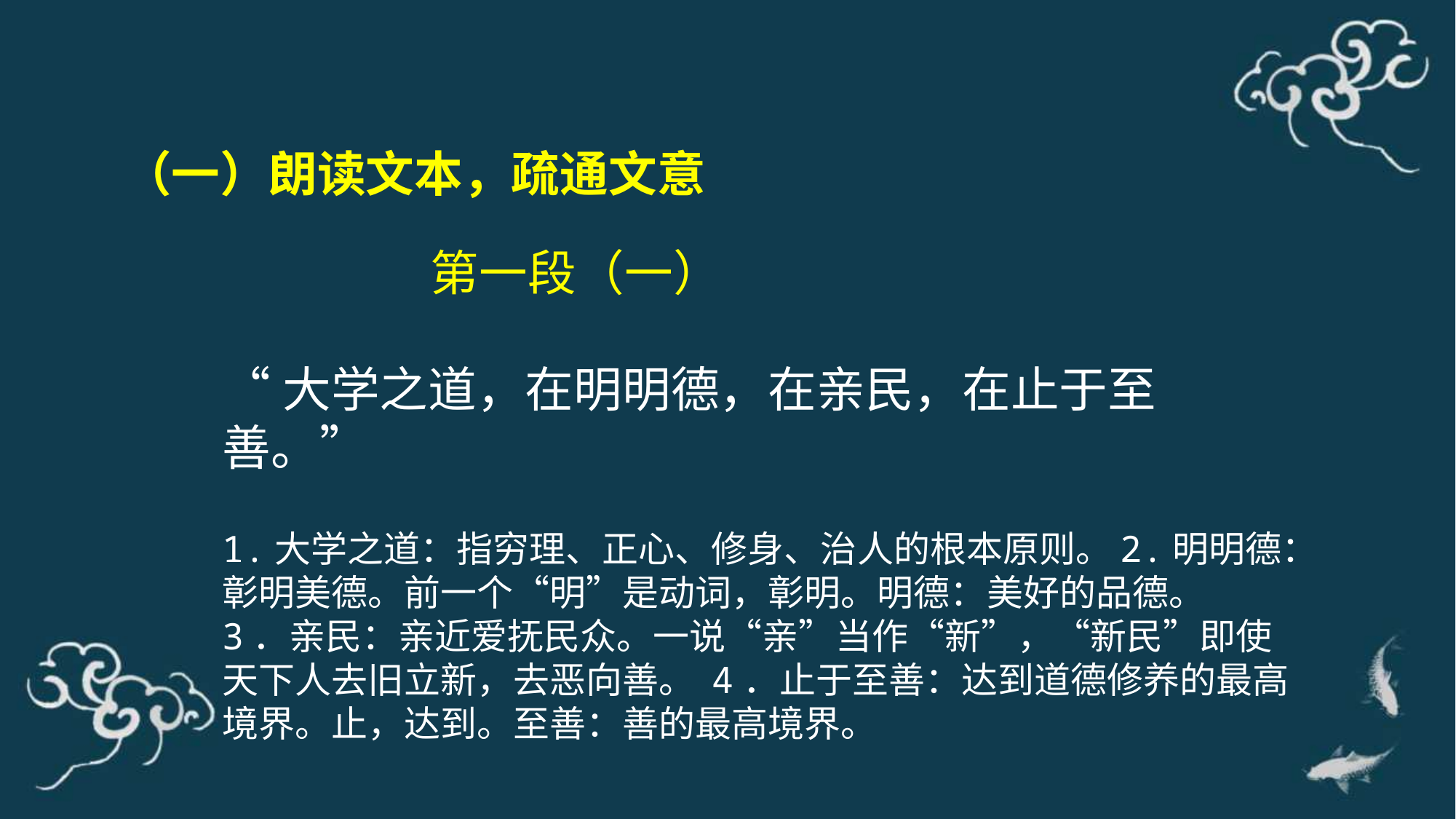

（一）朗读文本，疏通文意
                  第一段（一）

“大学之道，在明明德，在亲民，在止于至善。”

1.大学之道：指穷理、正心、修身、治人的根本原则。2.明明德：彰明美德。前一个“明”是动词，彰明。明德：美好的品德。
3．亲民：亲近爱抚民众。一说“亲”当作“新”，“新民”即使天下人去旧立新，去恶向善。 4．止于至善：达到道德修养的最高境界。止，达到。至善：善的最高境界。